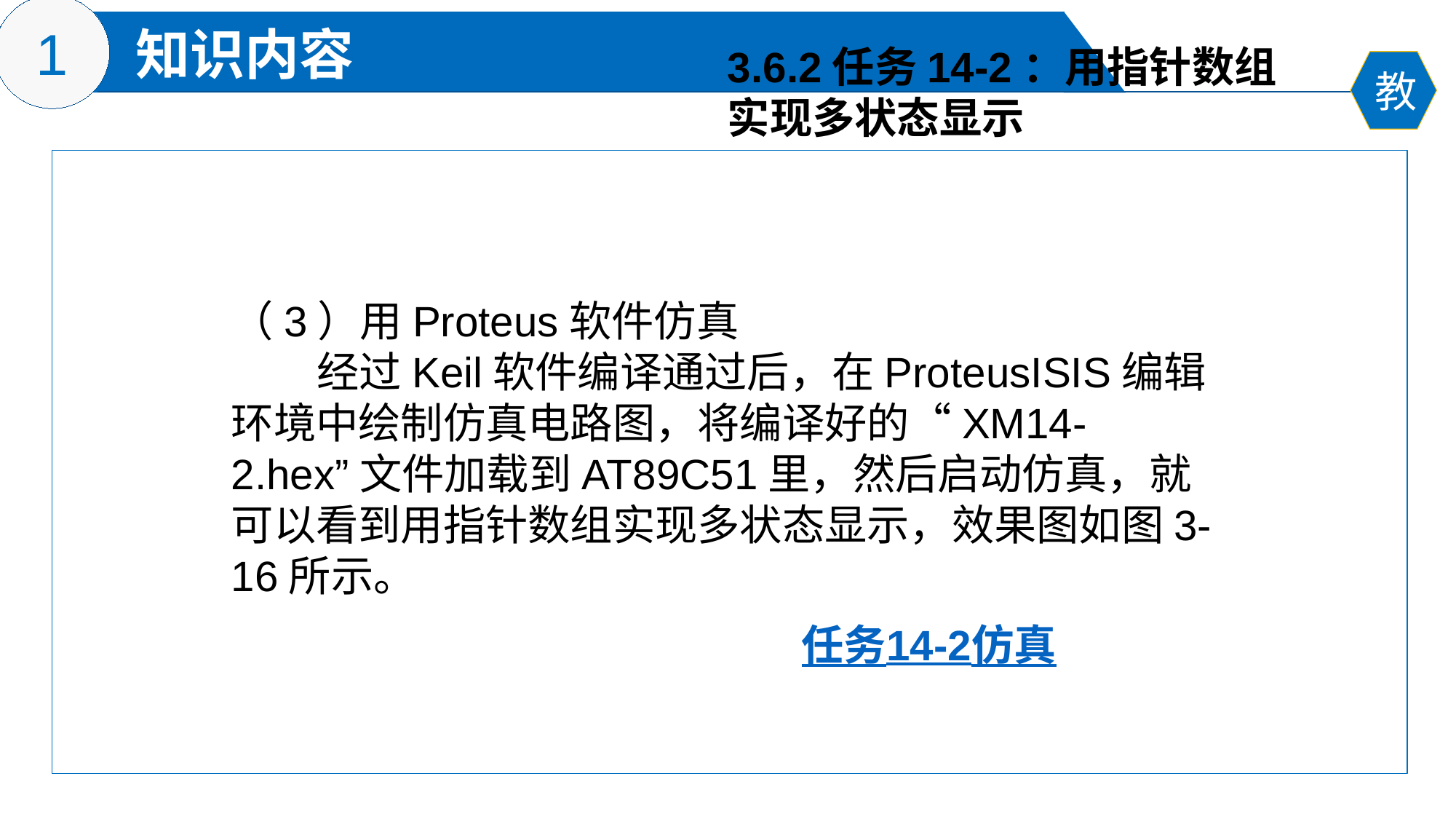

3.6.2任务14-2：用指针数组
实现多状态显示
（3）用Proteus软件仿真
        经过Keil软件编译通过后，在ProteusISIS编辑环境中绘制仿真电路图，将编译好的“XM14-2.hex”文件加载到AT89C51里，然后启动仿真，就可以看到用指针数组实现多状态显示，效果图如图3-16所示。
任务14-2仿真